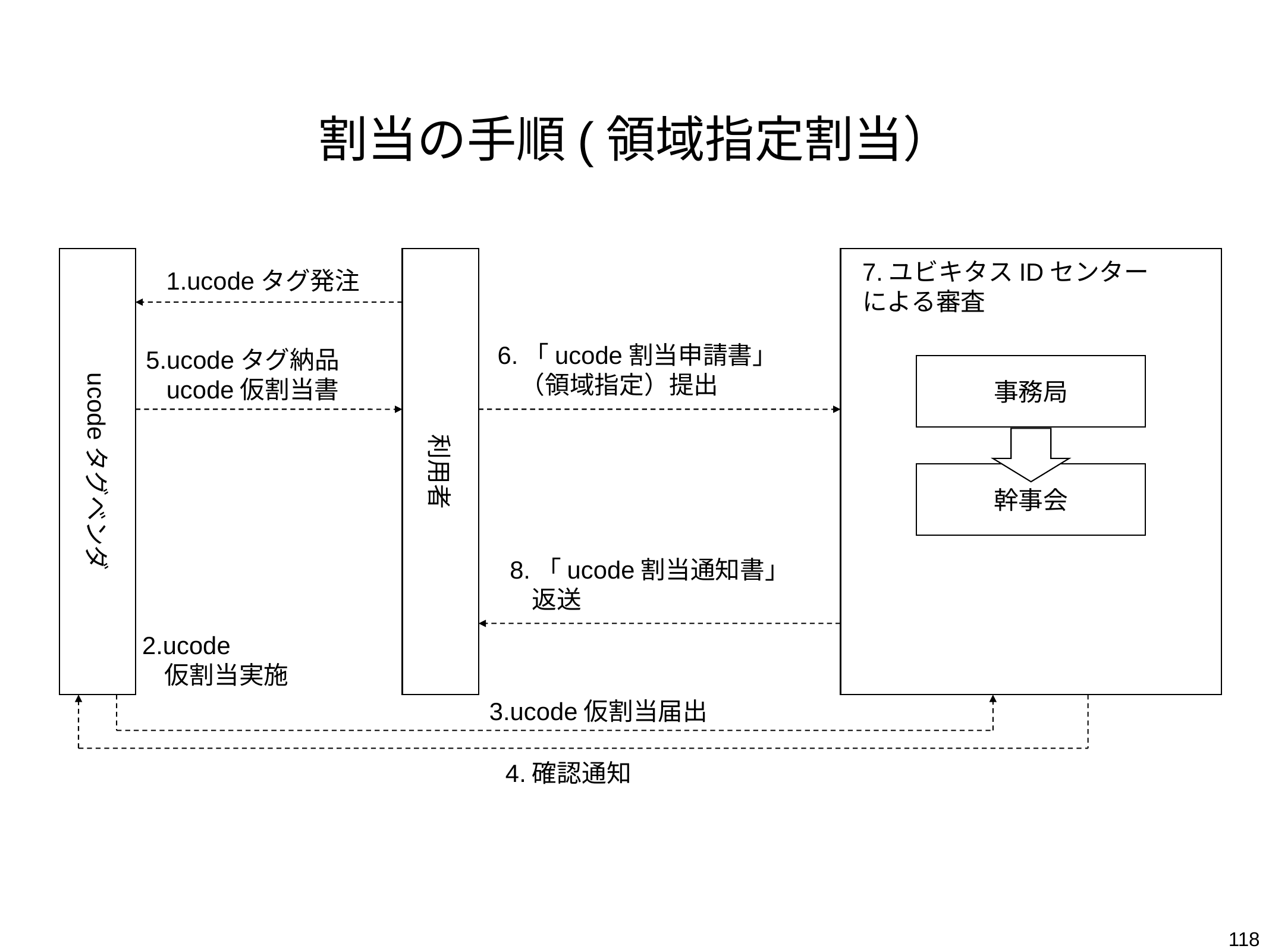

# 割当の手順(領域指定割当）
ucodeタグベンダ
利用者

7.ユビキタスIDセンター
による審査
1.ucodeタグ発注

6.「ucode割当申請書」
   （領域指定）提出
5.ucodeタグ納品
   ucode仮割当書
事務局

幹事会
8.「ucode割当通知書」
   返送

2.ucode
   仮割当実施
3.ucode仮割当届出

4.確認通知
118